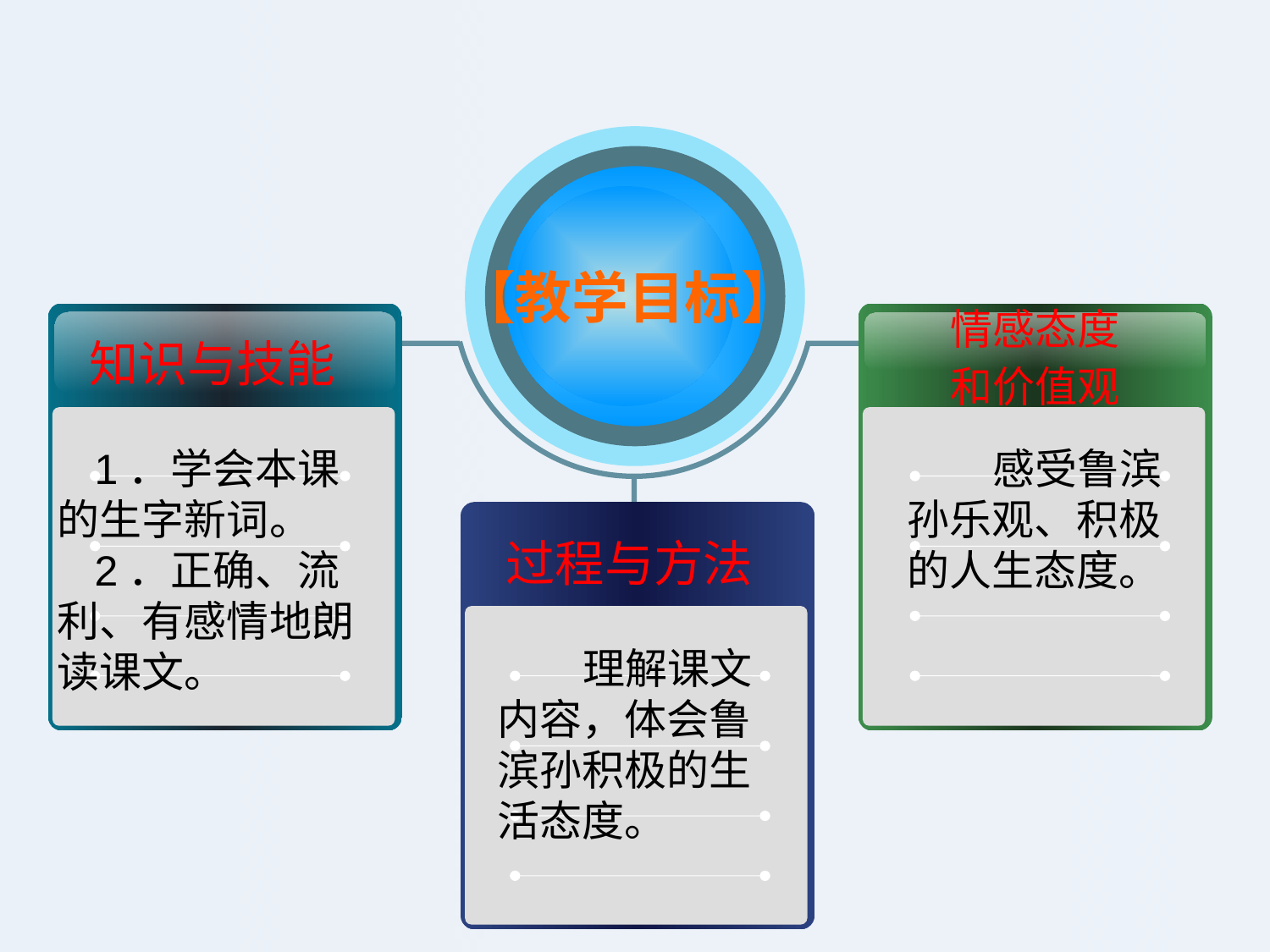

【教学目标】

情感态度
和价值观

知识与技能

1．学会本课的生字新词。
2．正确、流利、有感情地朗读课文。
    感受鲁滨孙乐观、积极的人生态度。

过程与方法

    理解课文内容，体会鲁滨孙积极的生活态度。